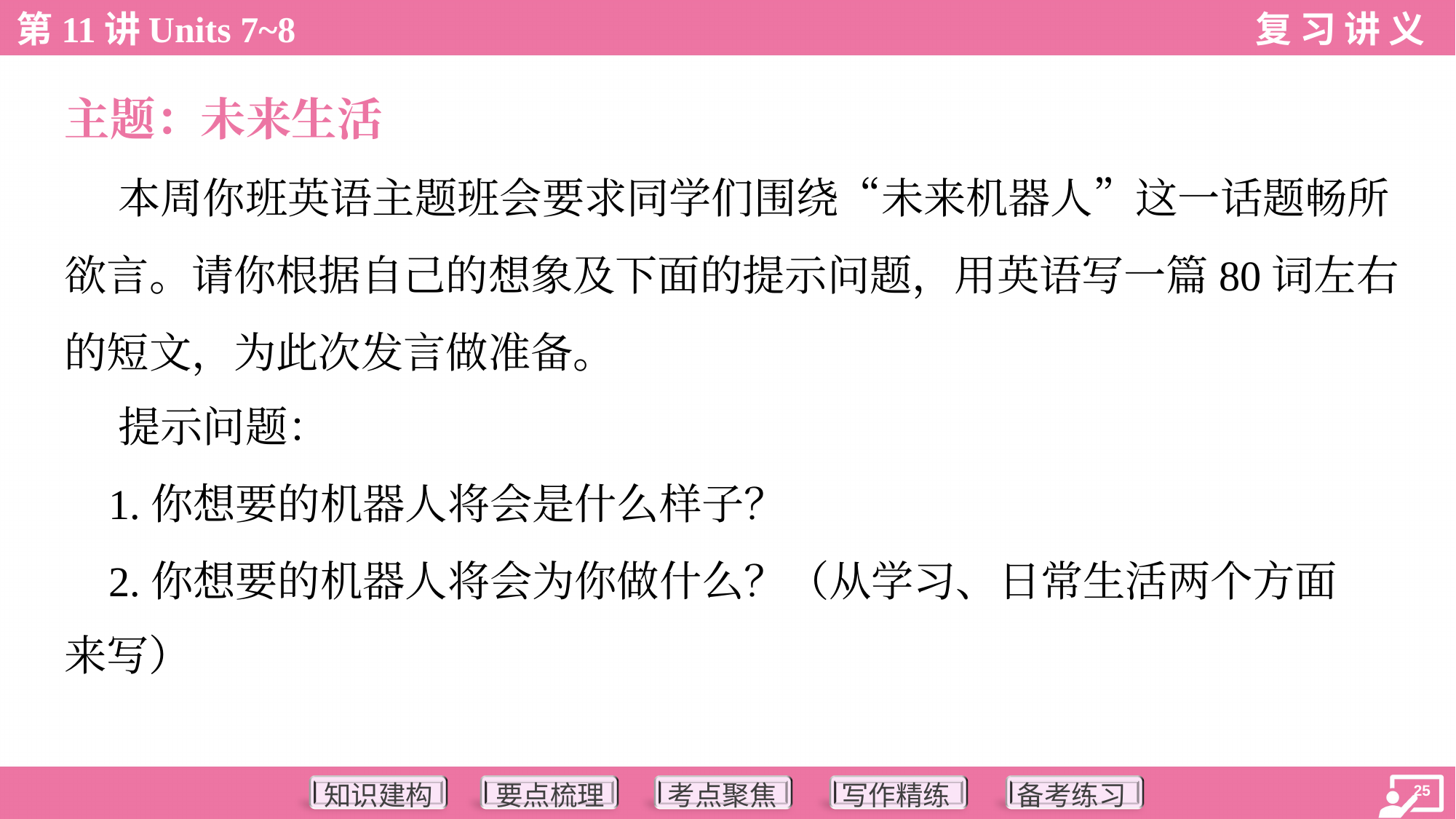

主题：未来生活
    本周你班英语主题班会要求同学们围绕“未来机器人”这一话题畅所
欲言。请你根据自己的想象及下面的提示问题，用英语写一篇80词左右
的短文，为此次发言做准备。
    提示问题：
    1.你想要的机器人将会是什么样子？
    2.你想要的机器人将会为你做什么？（从学习、日常生活两个方面
来写）